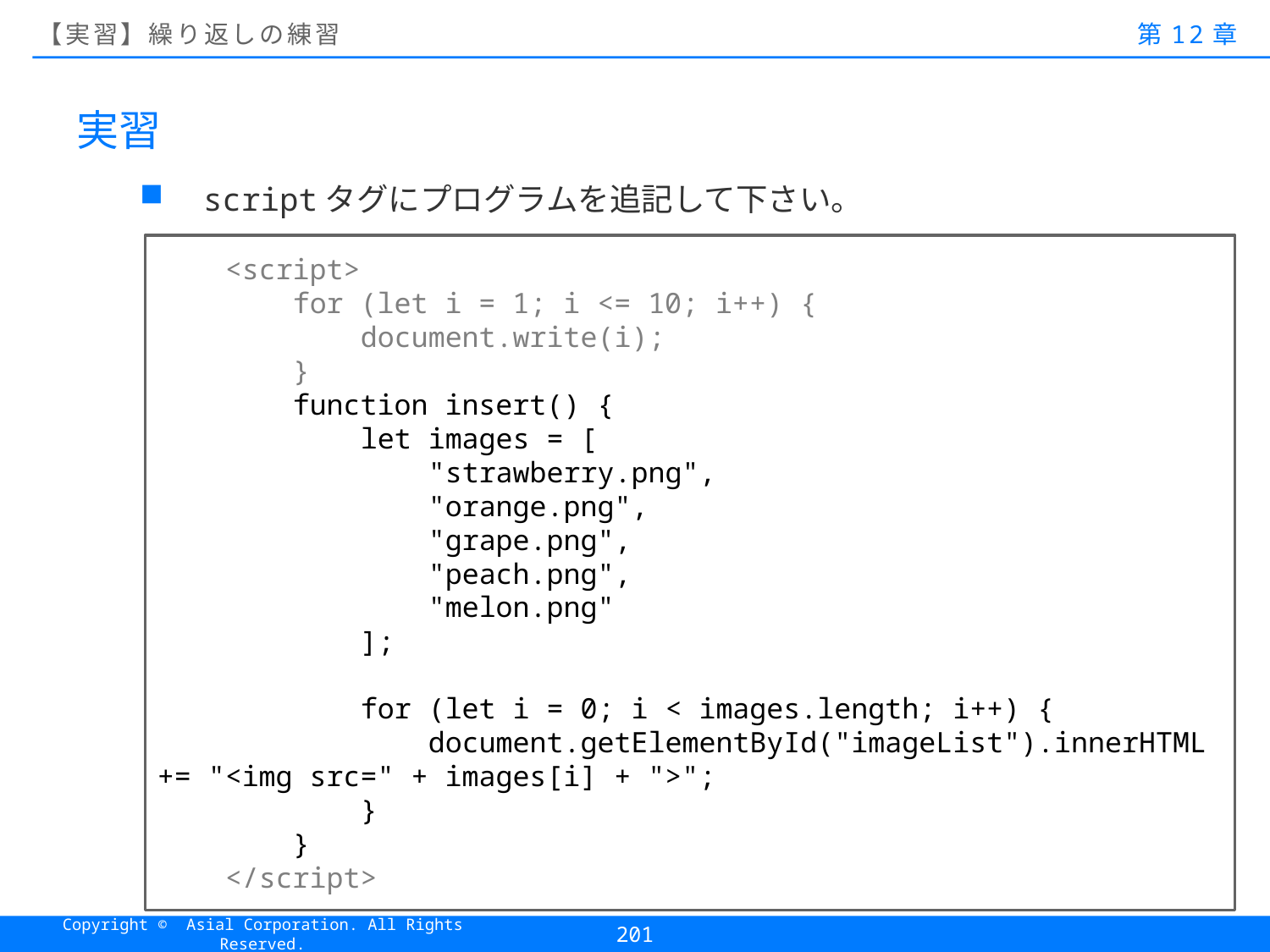

# 【実習】繰り返しの練習
第12章
実習
scriptタグにプログラムを追記して下さい。

    <script>
        for (let i = 1; i <= 10; i++) {
            document.write(i);
        }
        function insert() {
            let images = [
                "strawberry.png",
                "orange.png",
                "grape.png",
                "peach.png",
                "melon.png"
            ];

            for (let i = 0; i < images.length; i++) {
                document.getElementById("imageList").innerHTML += "<img src=" + images[i] + ">";
            }
        }
    </script>
201